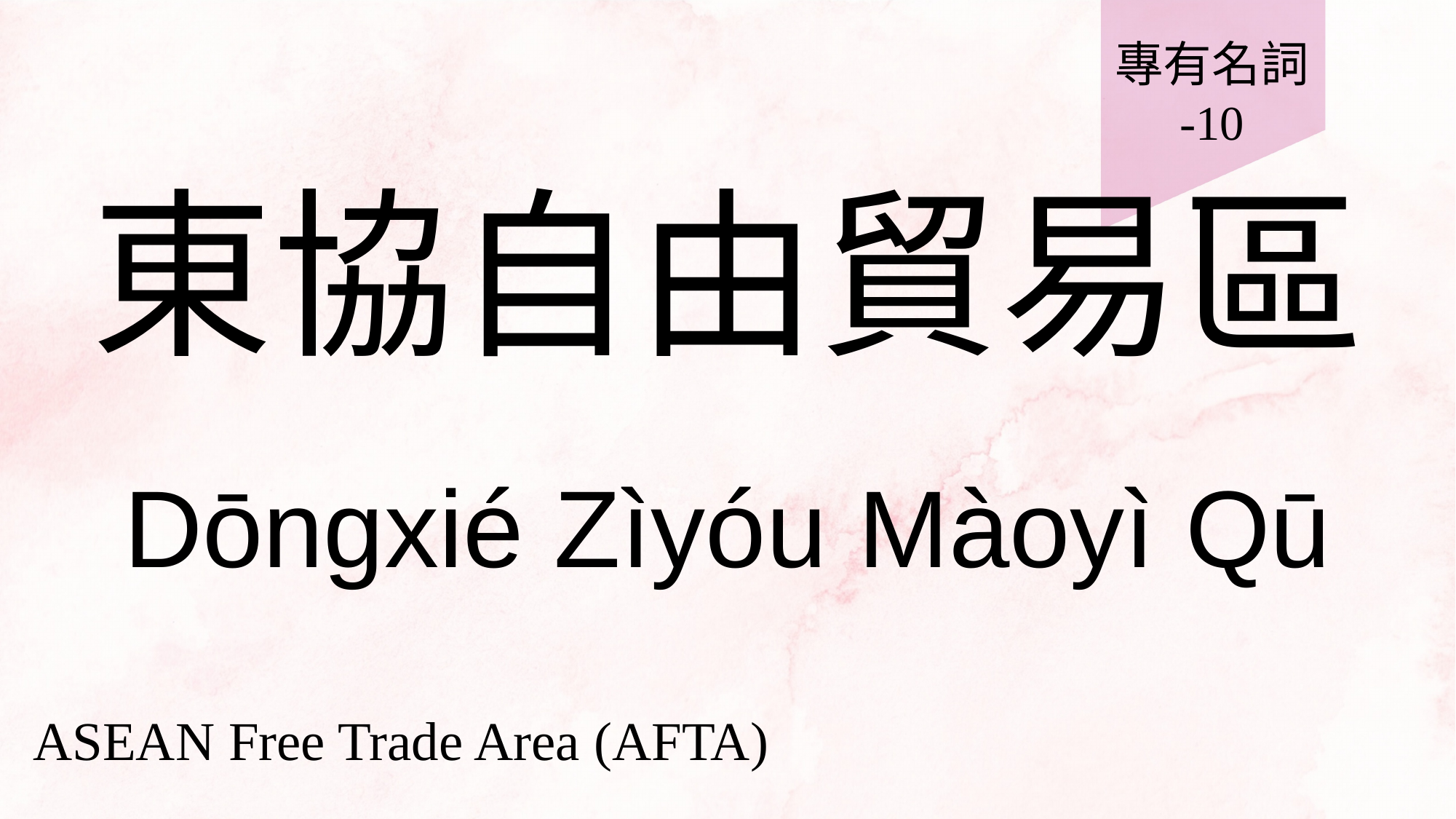

專有名詞
-10
# 東協自由貿易區
Dōngxié Zìyóu Màoyì Qū
ASEAN Free Trade Area (AFTA)